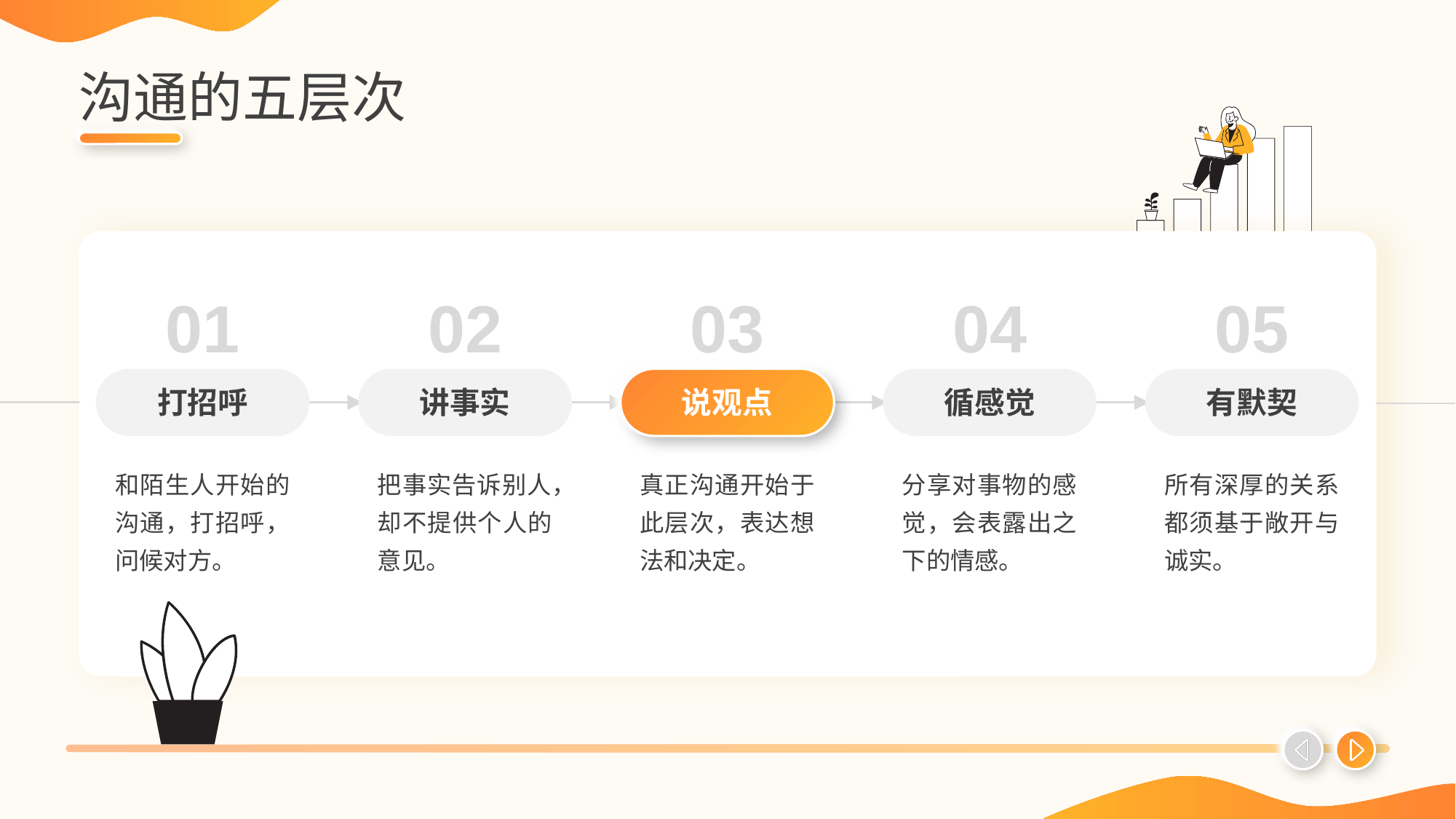

# 沟通的五层次

01
02
03
04
05

打招呼
讲事实
说观点
循感觉
有默契
和陌生人开始的沟通，打招呼，问候对方。
把事实告诉别人，却不提供个人的意见。
真正沟通开始于此层次，表达想法和决定。
分享对事物的感觉，会表露出之下的情感。
所有深厚的关系都须基于敞开与诚实。